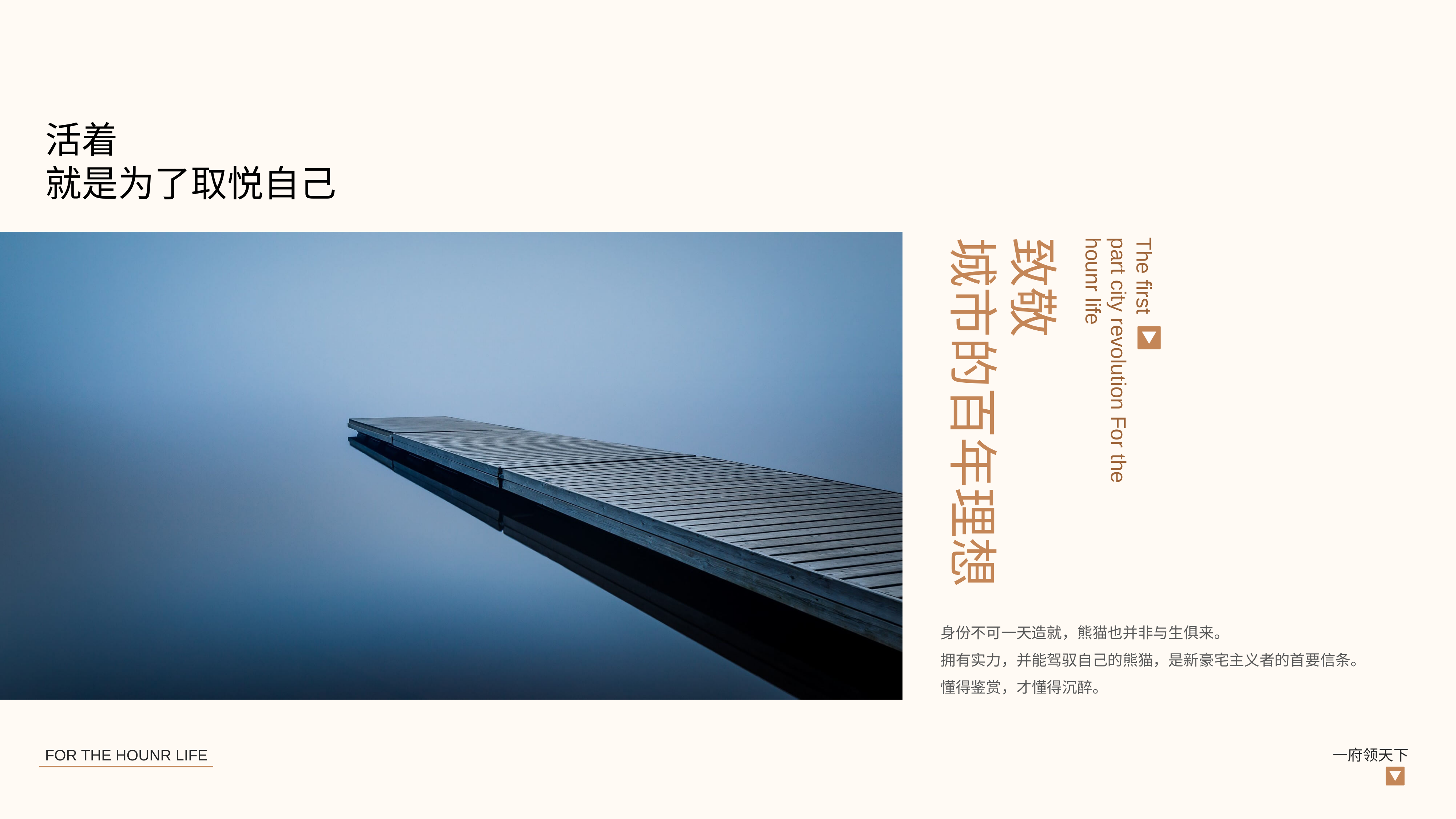

活着
就是为了取悦自己

致敬
城市的百年理想
The first
part city revolution For the hounr life

身份不可一天造就，熊猫也并非与生俱来。
拥有实力，并能驾驭自己的熊猫，是新豪宅主义者的首要信条。
懂得鉴赏，才懂得沉醉。